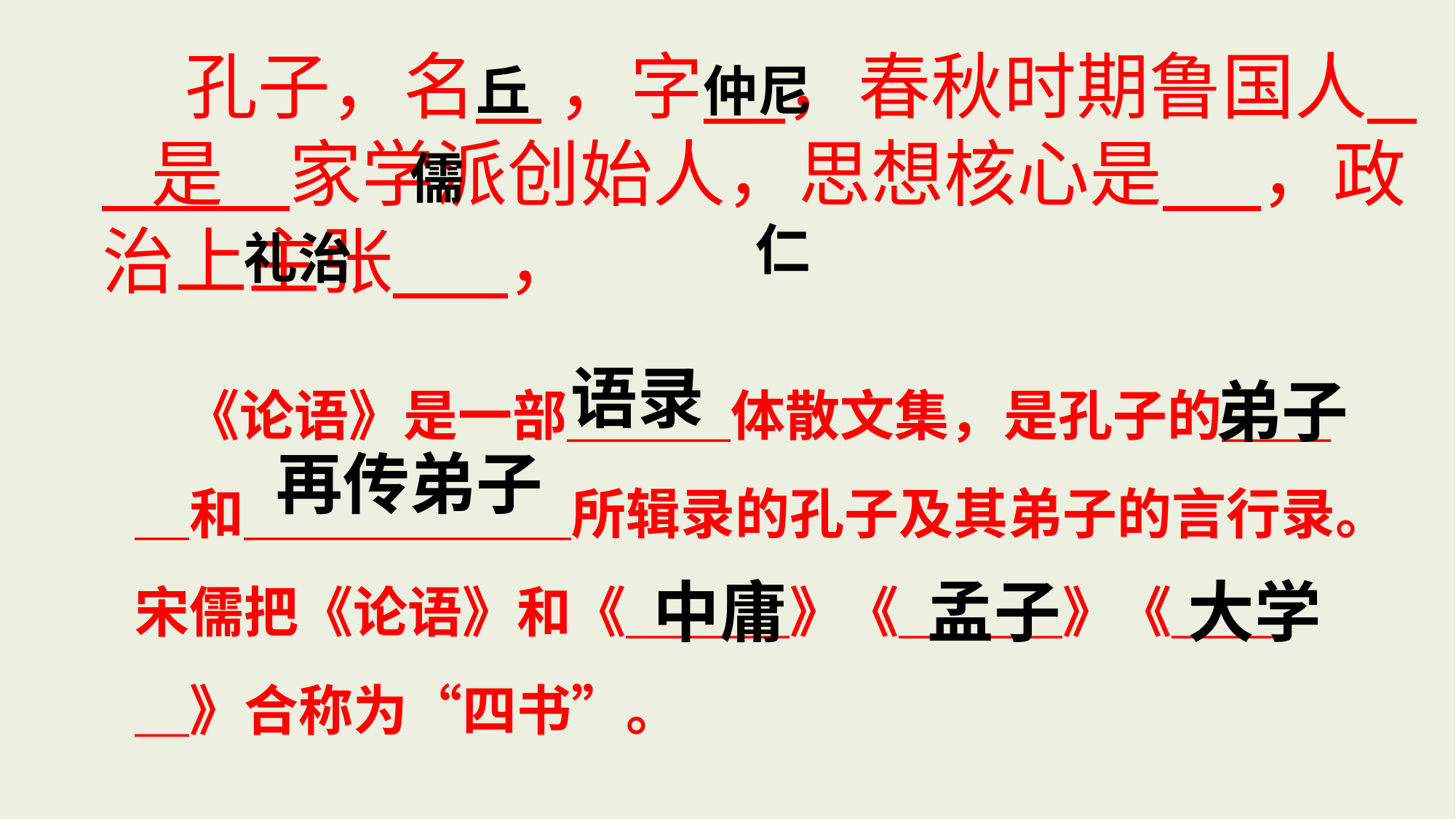

孔子，名     ，字     ，春秋时期鲁国人       是    家学派创始人，思想核心是      ，政治上主张       ，
丘
仲尼
儒
仁
礼治
语录
弟子
   《论语》是一部＿＿＿体散文集，是孔子的＿＿＿和＿＿＿＿＿＿所辑录的孔子及其弟子的言行录。宋儒把《论语》和《＿＿＿》《＿＿＿》《＿＿＿》合称为“四书”。
再传弟子
中庸
大学
孟子